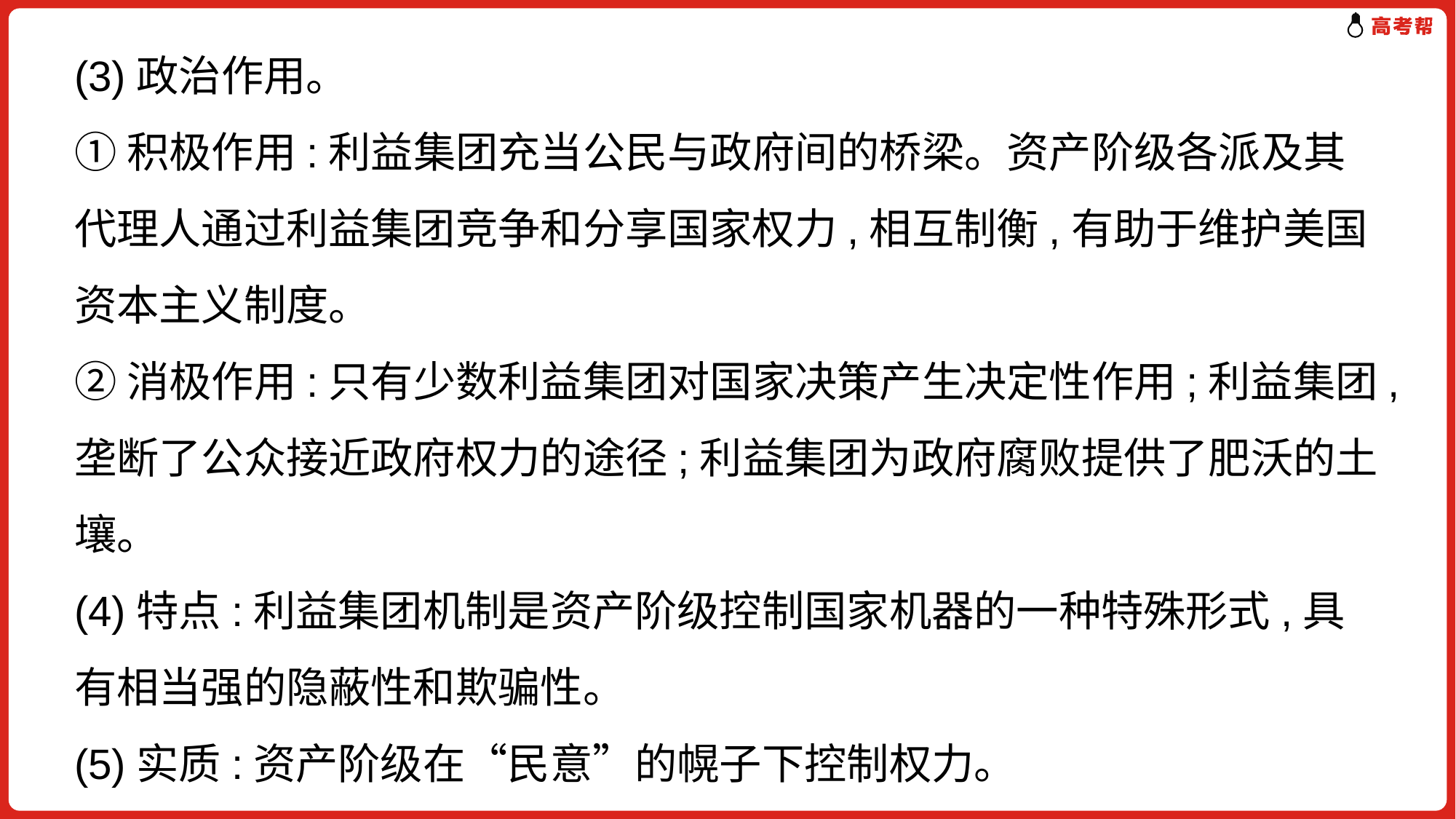

(3)政治作用。
①积极作用:利益集团充当公民与政府间的桥梁。资产阶级各派及其代理人通过利益集团竞争和分享国家权力,相互制衡,有助于维护美国资本主义制度。
②消极作用:只有少数利益集团对国家决策产生决定性作用;利益集团,垄断了公众接近政府权力的途径;利益集团为政府腐败提供了肥沃的土壤。
(4)特点:利益集团机制是资产阶级控制国家机器的一种特殊形式,具有相当强的隐蔽性和欺骗性。
(5)实质:资产阶级在“民意”的幌子下控制权力。